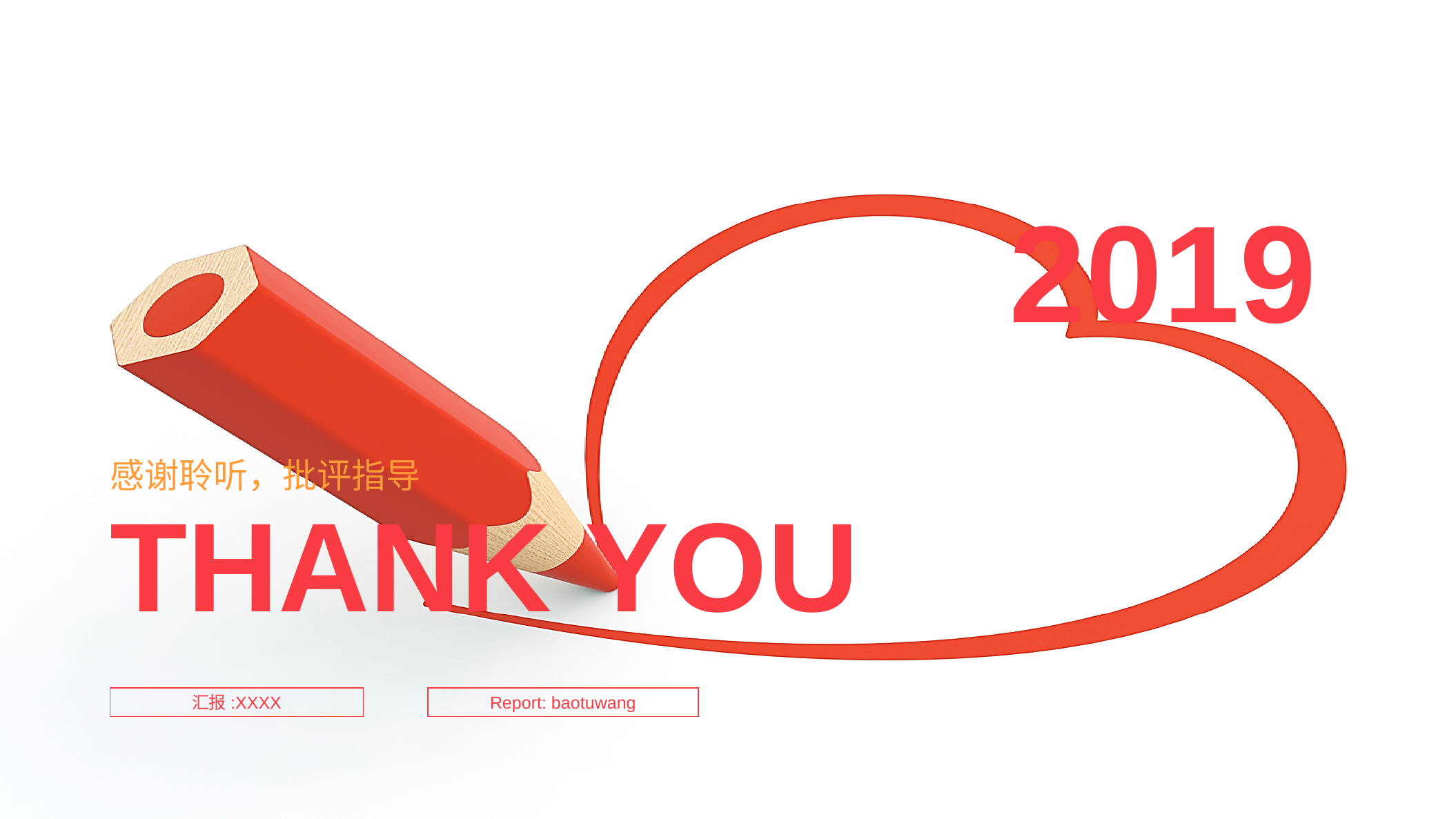

2019
感谢聆听，批评指导
THANK YOU
汇报:XXXX
Report: baotuwang